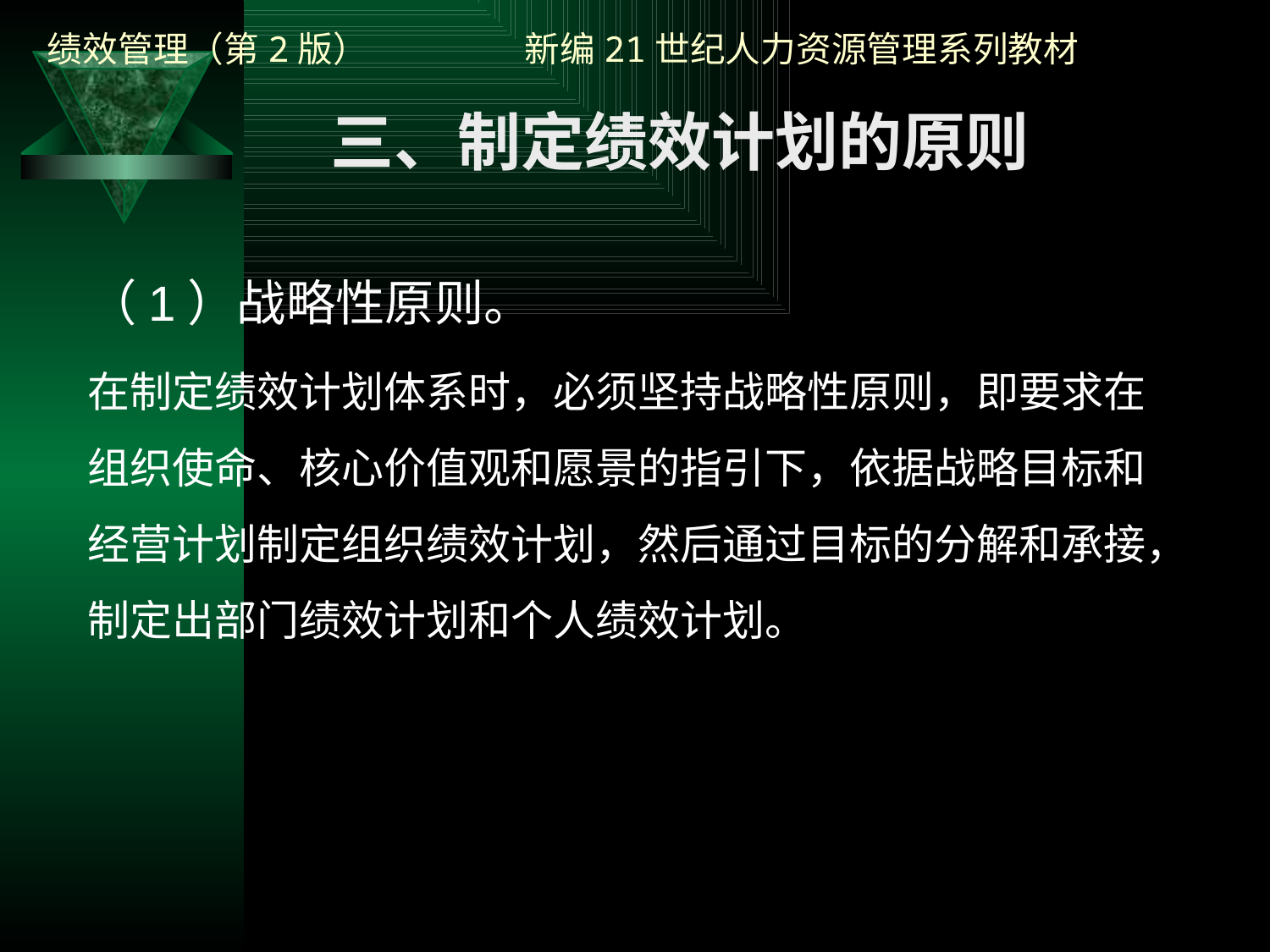

三、制定绩效计划的原则
（1）战略性原则。
在制定绩效计划体系时，必须坚持战略性原则，即要求在组织使命、核心价值观和愿景的指引下，依据战略目标和经营计划制定组织绩效计划，然后通过目标的分解和承接，制定出部门绩效计划和个人绩效计划。